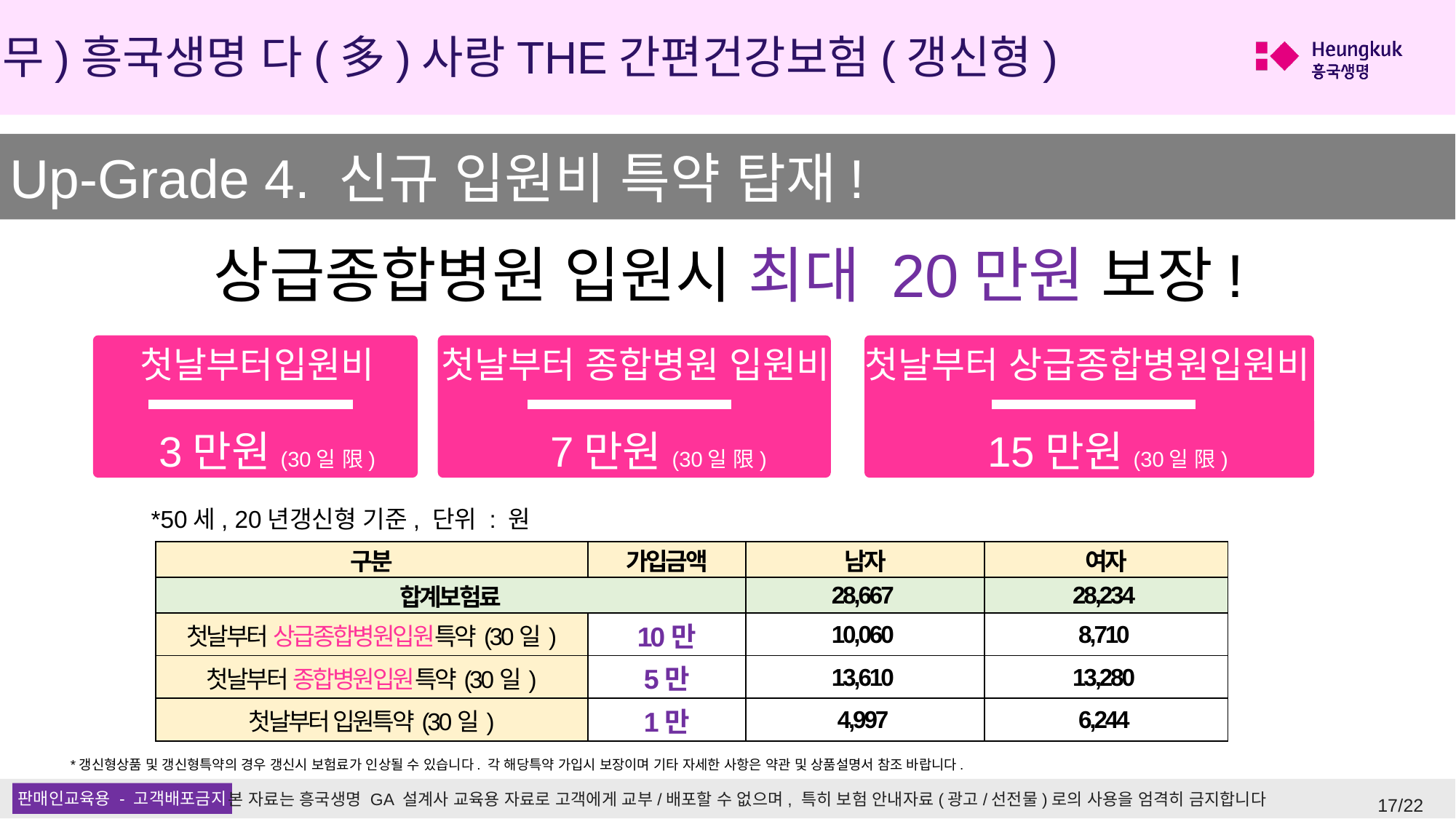

(무)흥국생명 다(多)사랑THE간편건강보험(갱신형)
Up-Grade 4. 신규 입원비 특약 탑재!
상급종합병원 입원시 최대 20만원 보장!
첫날부터입원비
첫날부터 종합병원 입원비
첫날부터 상급종합병원입원비

3만원(30일 限)
7만원(30일 限)
15만원(30일 限)
*50세, 20년갱신형 기준, 단위 : 원
| 구분 | 가입금액 | 남자 | 여자 |
| --- | --- | --- | --- |
| 합계보험료 |  | 28,667 | 28,234 |
| 첫날부터 상급종합병원입원특약(30일) | 10만 | 10,060 | 8,710 |
| 첫날부터 종합병원입원특약(30일) | 5만 | 13,610 | 13,280 |
| 첫날부터 입원특약(30일) | 1만 | 4,997 | 6,244 |
*갱신형상품 및 갱신형특약의 경우 갱신시 보험료가 인상될 수 있습니다. 각 해당특약 가입시 보장이며 기타 자세한 사항은 약관 및 상품설명서 참조 바랍니다.
17/22